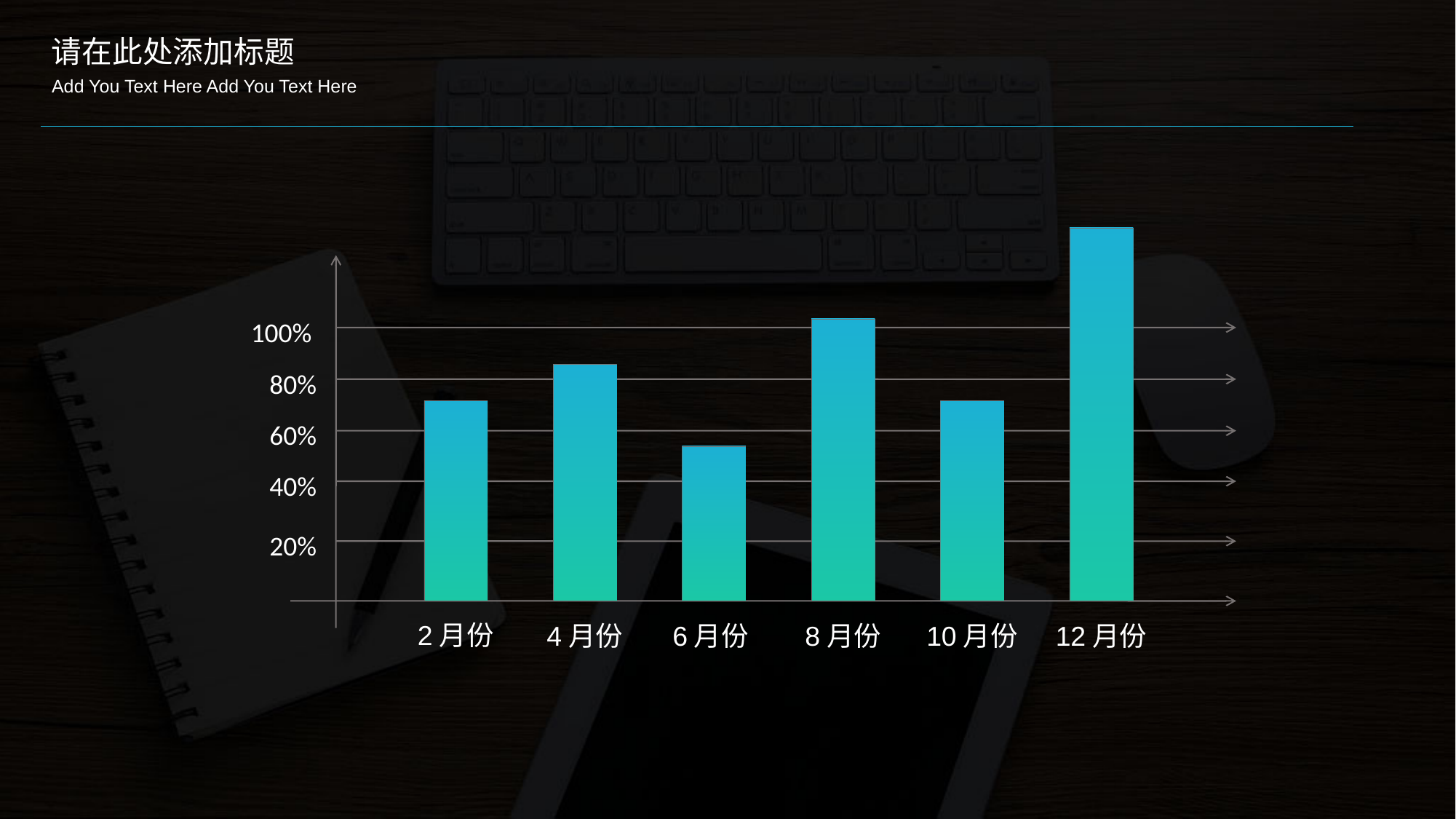

请在此处添加标题
Add You Text Here Add You Text Here

100%
80%
60%
40%
20%

2月份

4月份
6月份
8月份
10月份
12月份